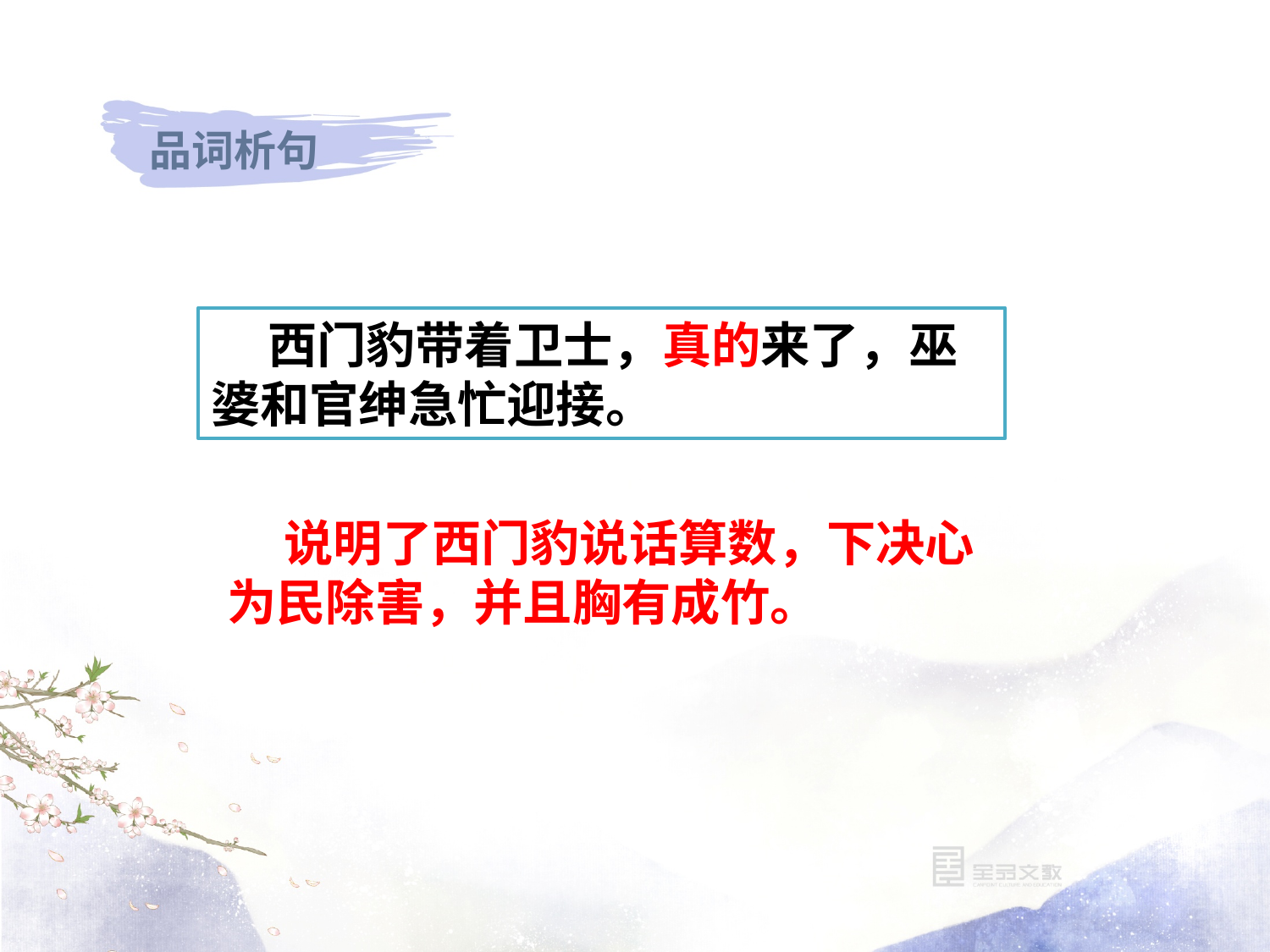

西门豹带着卫士，真的来了，巫婆和官绅急忙迎接。
    说明了西门豹说话算数，下决心为民除害，并且胸有成竹。